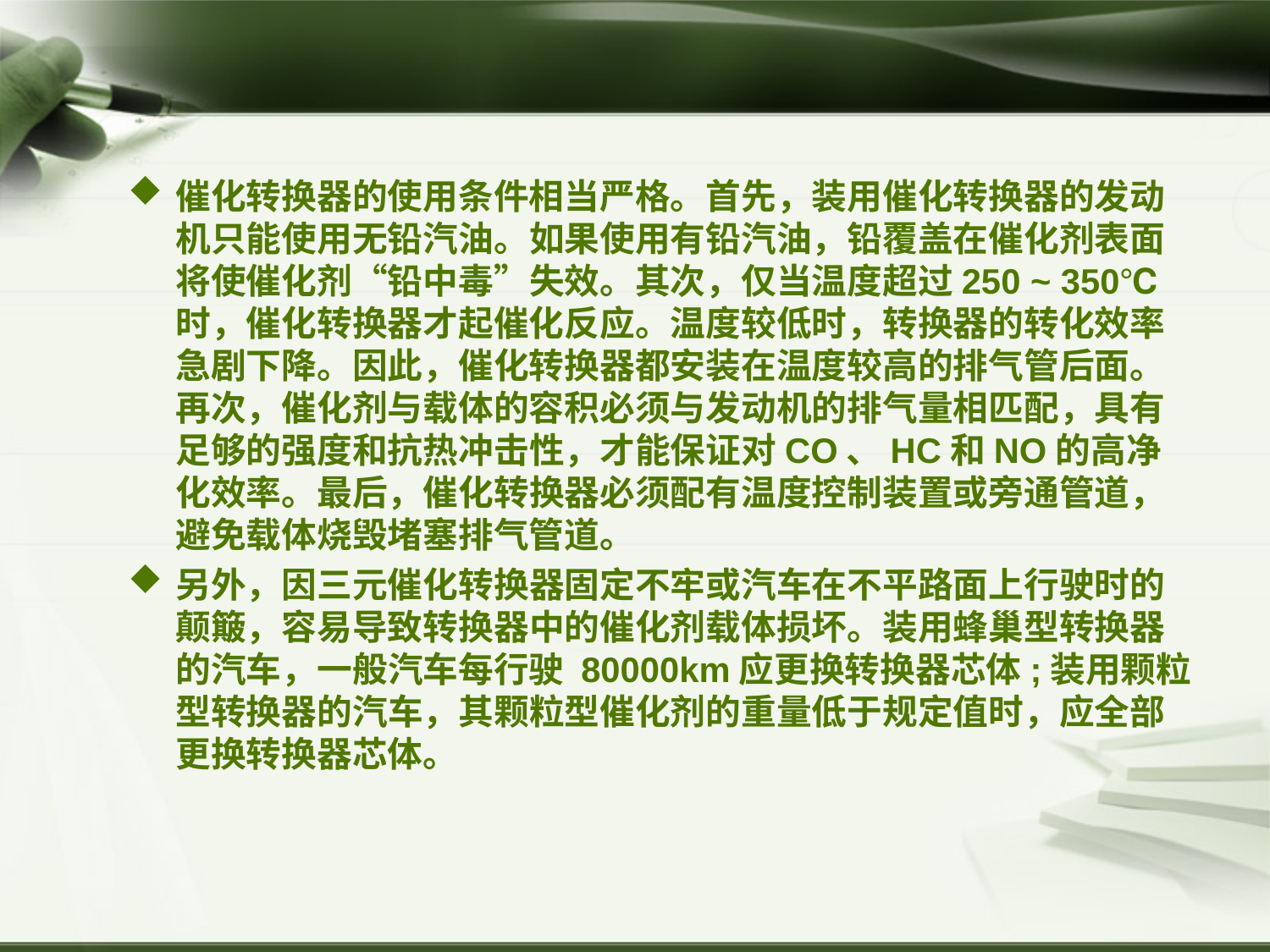

#
催化转换器的使用条件相当严格。首先，装用催化转换器的发动机只能使用无铅汽油。如果使用有铅汽油，铅覆盖在催化剂表面将使催化剂“铅中毒”失效。其次，仅当温度超过250 ~ 350℃时，催化转换器才起催化反应。温度较低时，转换器的转化效率急剧下降。因此，催化转换器都安装在温度较高的排气管后面。再次，催化剂与载体的容积必须与发动机的排气量相匹配，具有足够的强度和抗热冲击性，才能保证对CO、HC和NO的高净化效率。最后，催化转换器必须配有温度控制装置或旁通管道，避免载体烧毁堵塞排气管道。
另外，因三元催化转换器固定不牢或汽车在不平路面上行驶时的颠簸，容易导致转换器中的催化剂载体损坏。装用蜂巢型转换器的汽车，一般汽车每行驶 80000km应更换转换器芯体;装用颗粒型转换器的汽车，其颗粒型催化剂的重量低于规定值时，应全部更换转换器芯体。